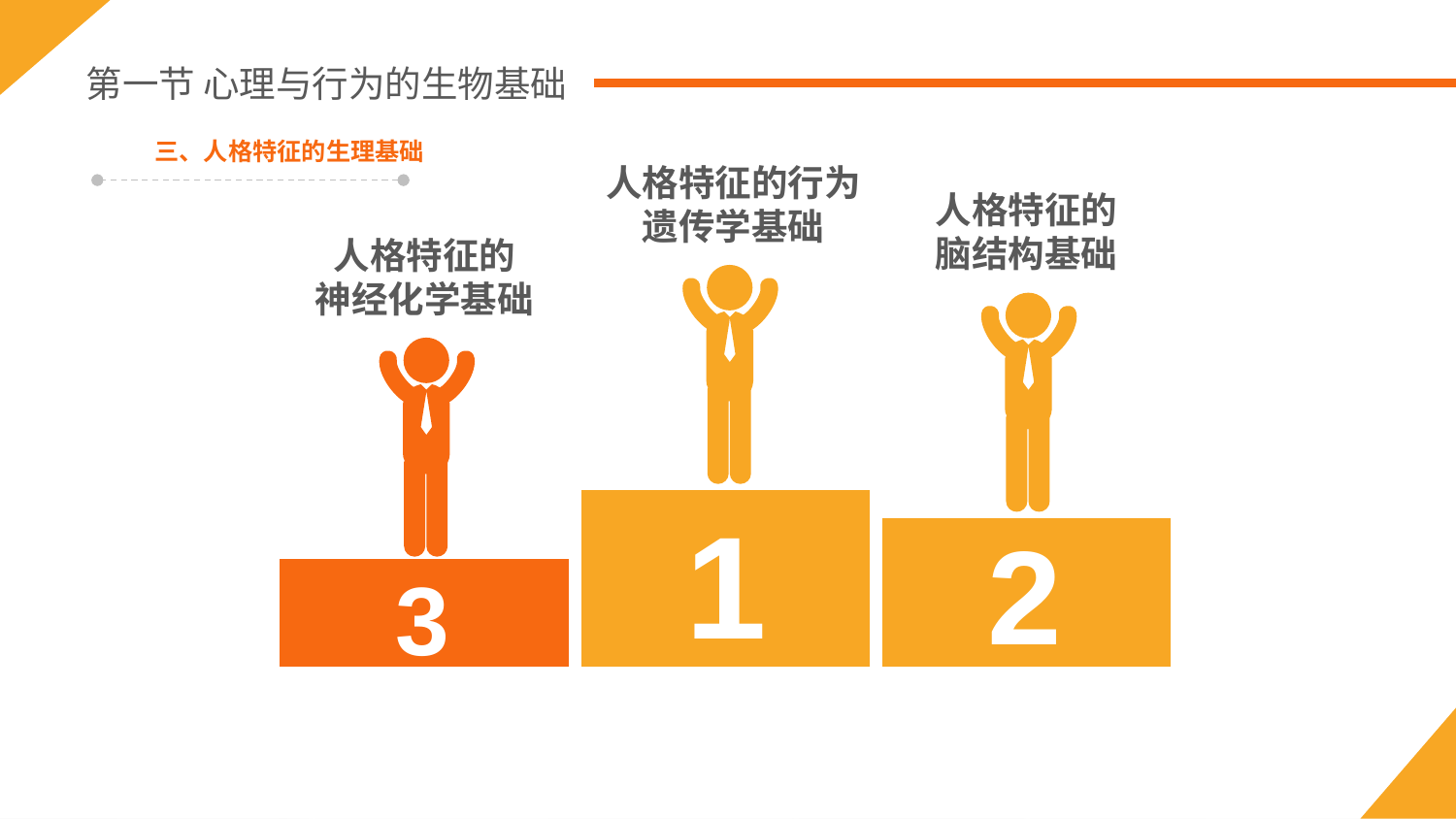

第一节 心理与行为的生物基础
三、人格特征的生理基础
人格特征的行为
遗传学基础

人格特征的
脑结构基础

人格特征的
神经化学基础

1
2
3